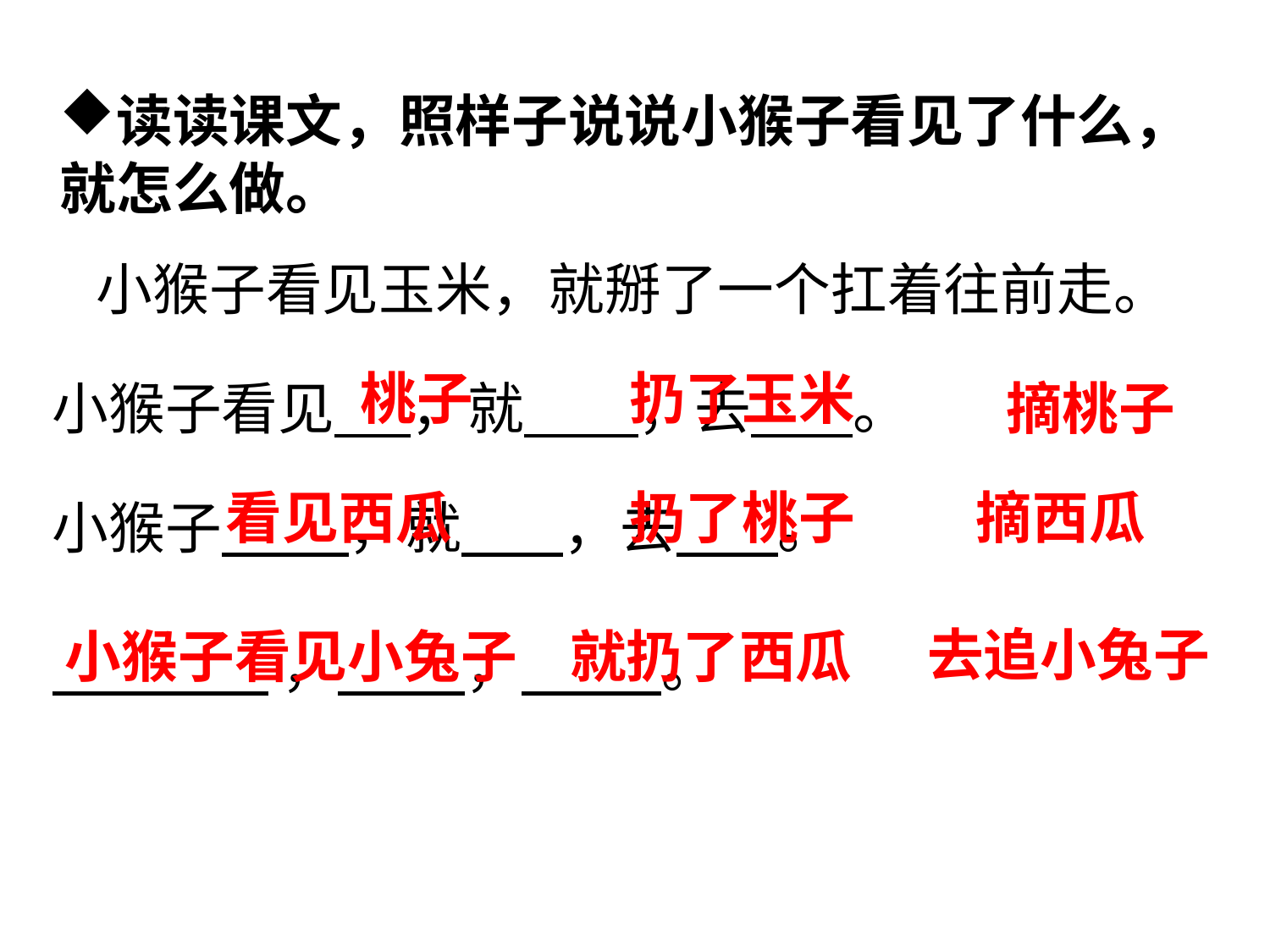

读读课文，照样子说说小猴子看见了什么，就怎么做。
小猴子看见玉米，就掰了一个扛着往前走。
桃子
扔了玉米
小猴子看见      ，就         ，去        。
摘桃子
看见西瓜
扔了桃子
摘西瓜
小猴子          ，就        ，去        。
去追小兔子
小猴子看见小兔子
就扔了西瓜
                 ，          ，           。